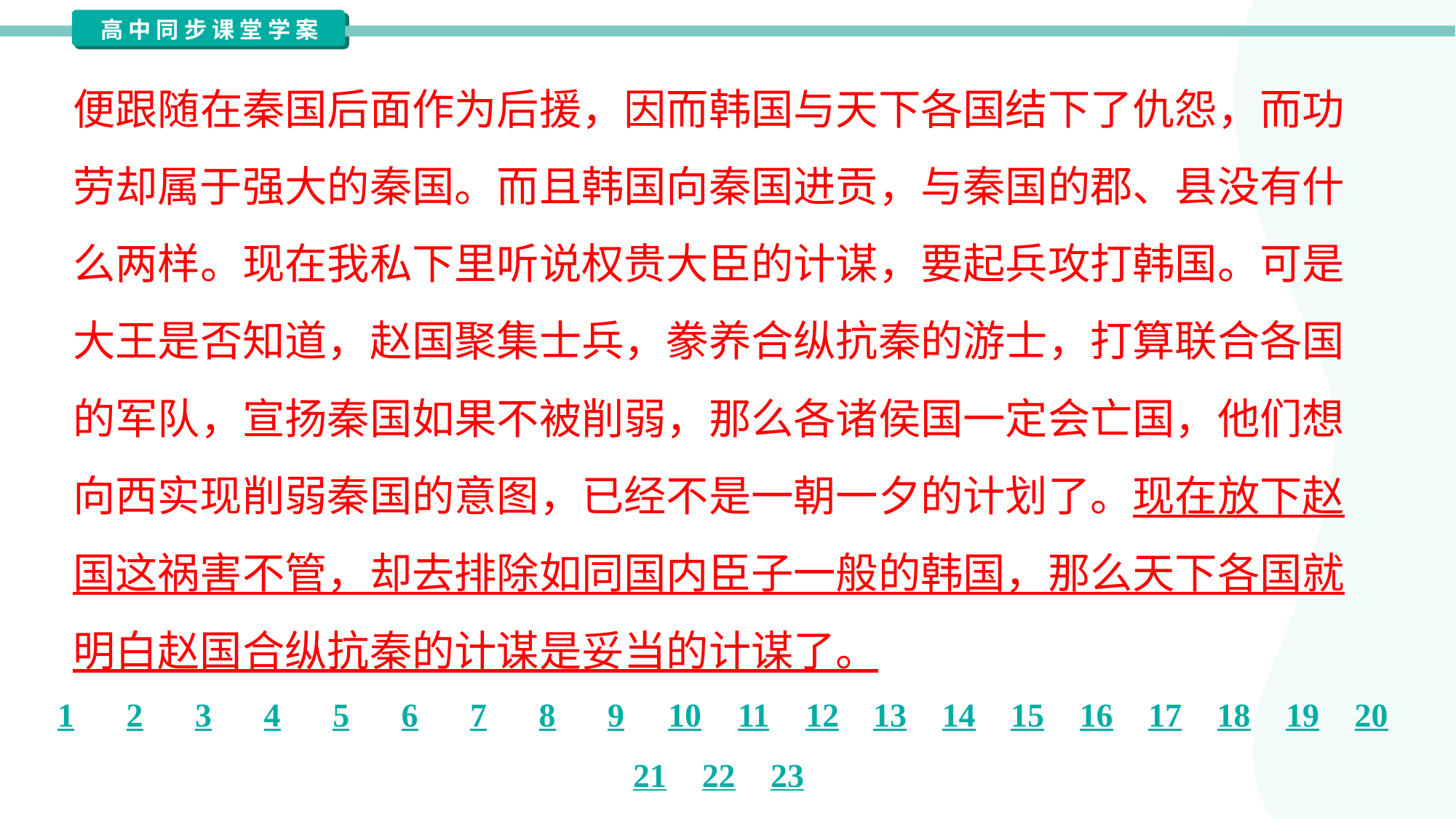

便跟随在秦国后面作为后援，因而韩国与天下各国结下了仇怨，而功
劳却属于强大的秦国。而且韩国向秦国进贡，与秦国的郡、县没有什
么两样。现在我私下里听说权贵大臣的计谋，要起兵攻打韩国。可是
大王是否知道，赵国聚集士兵，豢养合纵抗秦的游士，打算联合各国
的军队，宣扬秦国如果不被削弱，那么各诸侯国一定会亡国，他们想
向西实现削弱秦国的意图，已经不是一朝一夕的计划了。现在放下赵
国这祸害不管，却去排除如同国内臣子一般的韩国，那么天下各国就
明白赵国合纵抗秦的计谋是妥当的计谋了。